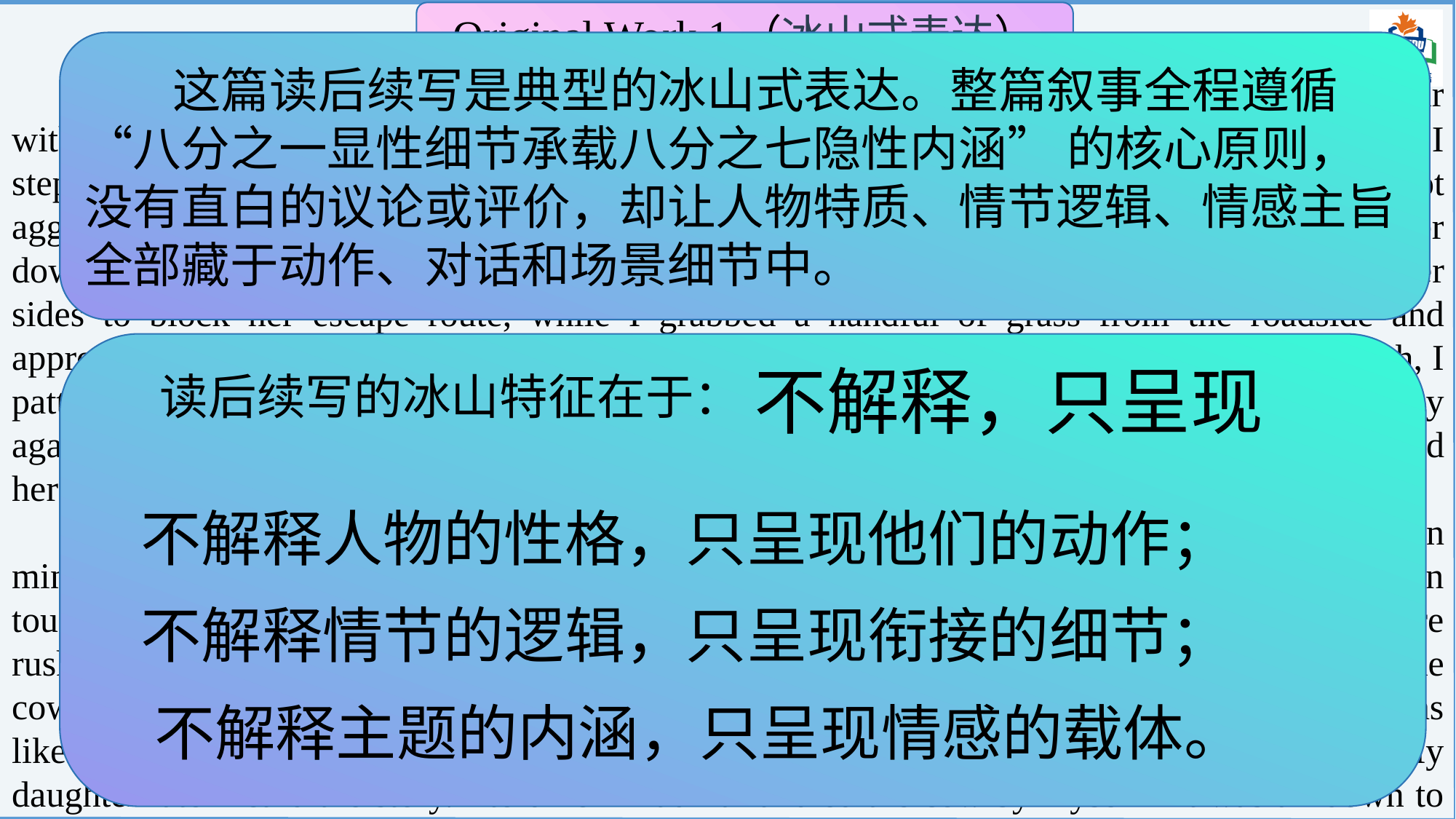

Original Work 1（冰山式表达）
       这篇读后续写是典型的冰山式表达。整篇叙事全程遵循 “八分之一显性细节承载八分之七隐性内涵” 的核心原则，没有直白的议论或评价，却让人物特质、情节逻辑、情感主旨全部藏于动作、对话和场景细节中。
   As I was about to turn and run, two policemen arrived. They jumped out of the police car with calm expressions, signaling the crowd to step back. Seeing the policemen approaching, I stepped forward voluntarily and told them that the cow was just frightened—she was not aggressive by nature—and that I had experience raising cows, so I could help them calm her down. After they agreed, we worked out a plan: the policemen would slowly circle around to her sides to block her escape route, while I grabbed a handful of grass from the roadside and approached gently. The cow blew out air nervously but did not charge. When I got close enough, I patted her neck softly, her tense muscles gradually relaxing, and she even leaned her head slightly against my hand. One of the policemen took the chance to grab hold of that piece of rope around her neck gently.
   We tied the rope around the tree and began to discuss what to do with the cow. Within minutes, we settled on a plan—one policeman contacted the local farms, while the other got in touch with the animal shelters—and I stayed to comfort the cow. After half an hour, a figure rushed over, waving his hands anxiously. “That’s my cow!” he cried out. It turned out that the cow had escaped while being transported. The farmer thanked us repeatedly, saying the cow was like a member of his family. As we watched the farmer lead the cow away, the crowd cheered. My daughter later heard the story. I told her I hadn’t handled the cow by myself—it was all down to teamwork with the policemen. She still gave me a big hug, proud that her papa had kept his promise.

     读后续写的冰山特征在于：

不解释，只呈现
不解释人物的性格，只呈现他们的动作；
不解释情节的逻辑，只呈现衔接的细节；
 不解释主题的内涵，只呈现情感的载体。